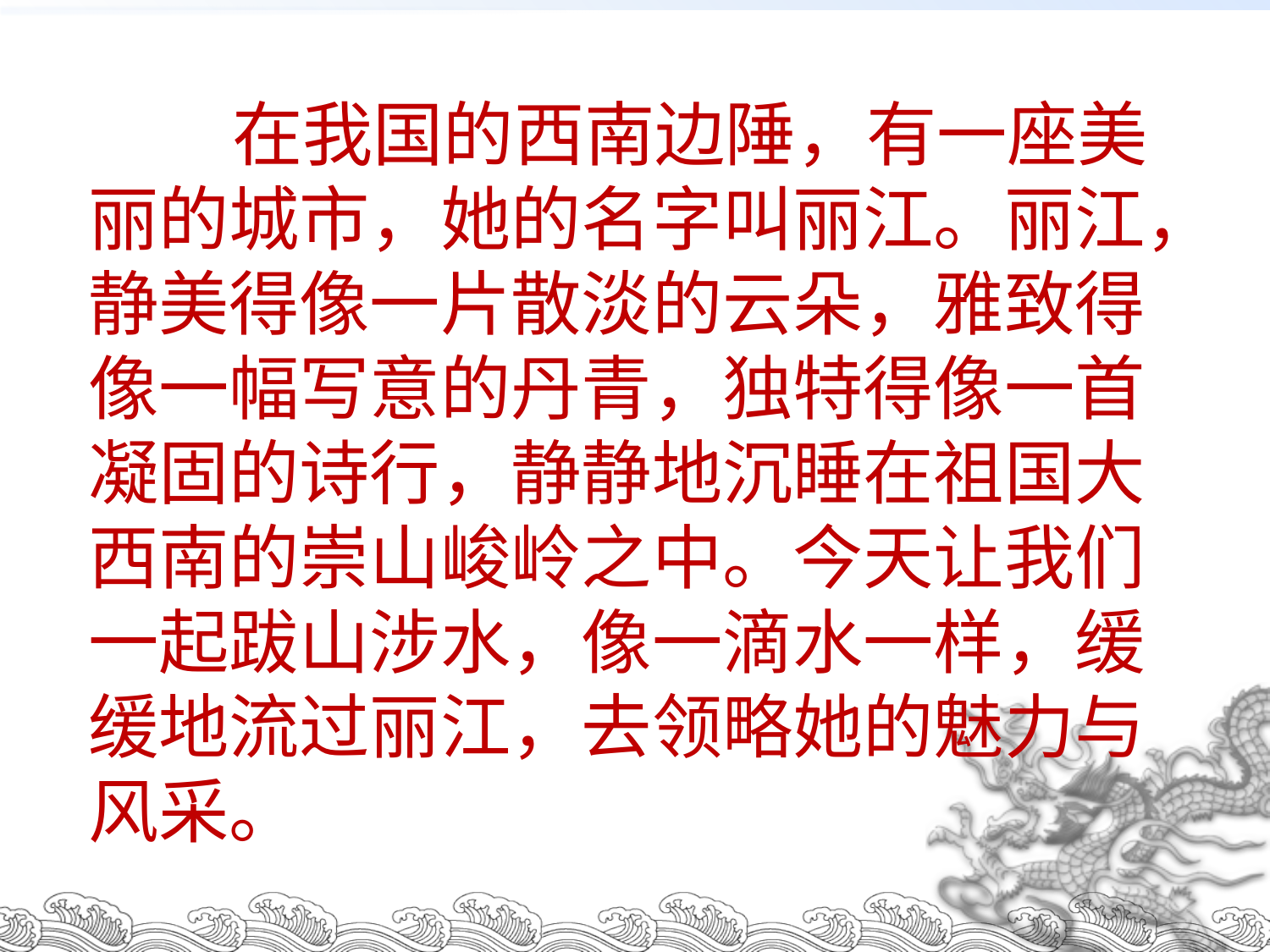

在我国的西南边陲，有一座美丽的城市，她的名字叫丽江。丽江，静美得像一片散淡的云朵，雅致得像一幅写意的丹青，独特得像一首凝固的诗行，静静地沉睡在祖国大西南的崇山峻岭之中。今天让我们一起跋山涉水，像一滴水一样，缓缓地流过丽江，去领略她的魅力与风采。